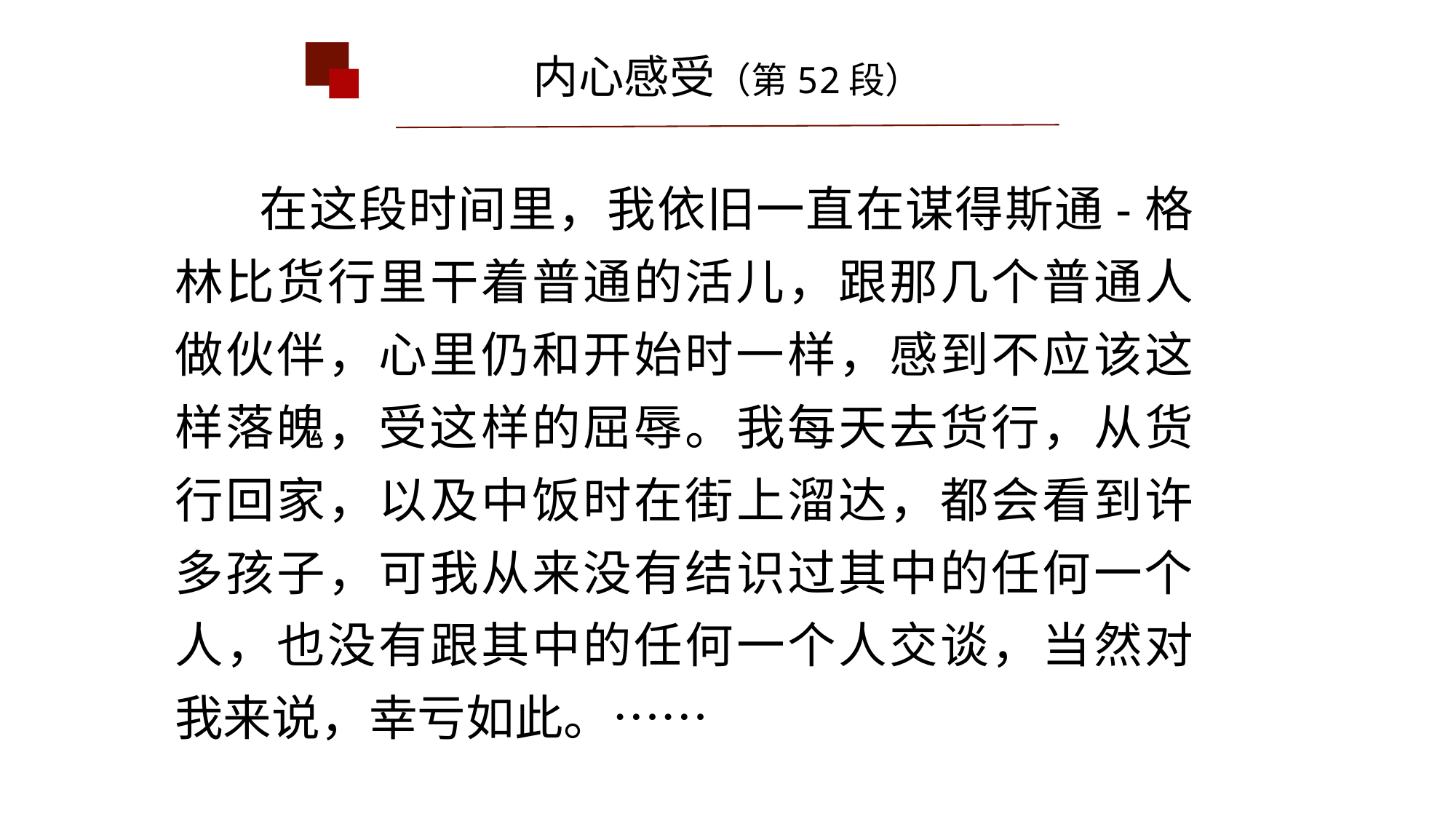

内心感受（第52段）
      在这段时间里，我依旧一直在谋得斯通-格林比货行里干着普通的活儿，跟那几个普通人做伙伴，心里仍和开始时一样，感到不应该这样落魄，受这样的屈辱。我每天去货行，从货行回家，以及中饭时在街上溜达，都会看到许多孩子，可我从来没有结识过其中的任何一个人，也没有跟其中的任何一个人交谈，当然对我来说，幸亏如此。……